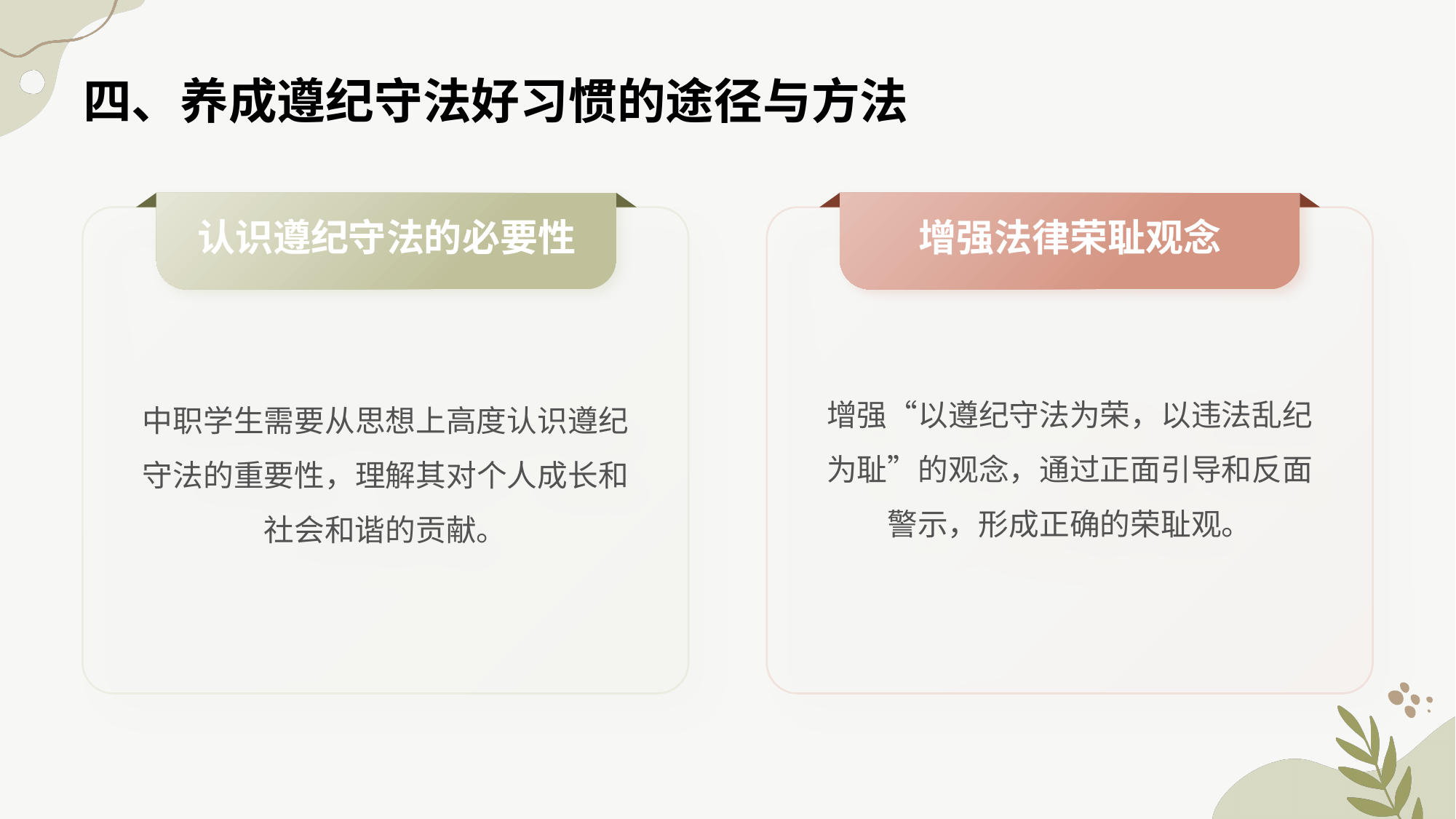

# 四、养成遵纪守法好习惯的途径与方法

认识遵纪守法的必要性

增强法律荣耻观念

中职学生需要从思想上高度认识遵纪守法的重要性，理解其对个人成长和社会和谐的贡献。
增强“以遵纪守法为荣，以违法乱纪为耻”的观念，通过正面引导和反面警示，形成正确的荣耻观。